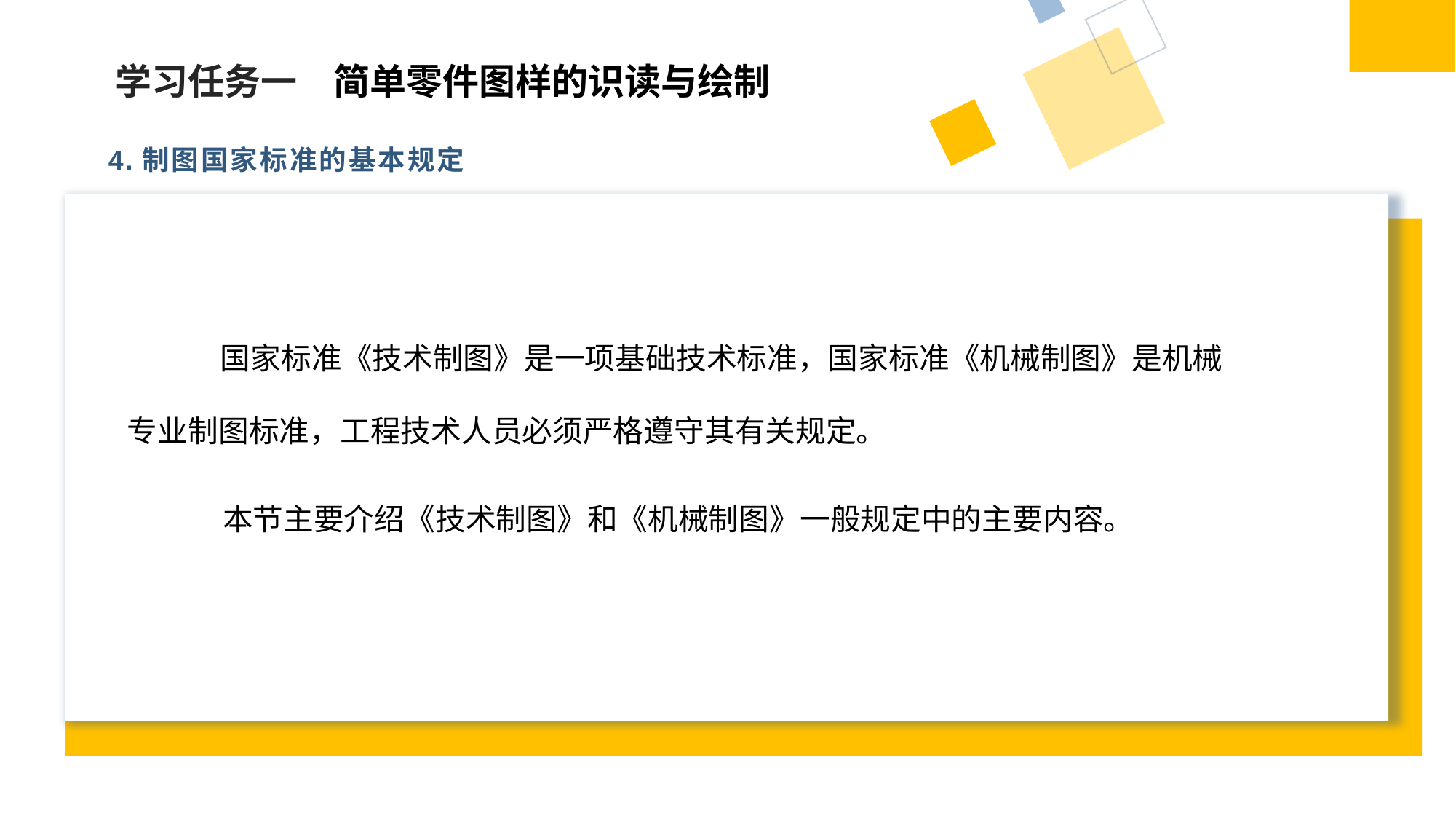

学习任务一　简单零件图样的识读与绘制
4.制图国家标准的基本规定

      国家标准《技术制图》是一项基础技术标准，国家标准《机械制图》是机械专业制图标准，工程技术人员必须严格遵守其有关规定。
     本节主要介绍《技术制图》和《机械制图》一般规定中的主要内容。